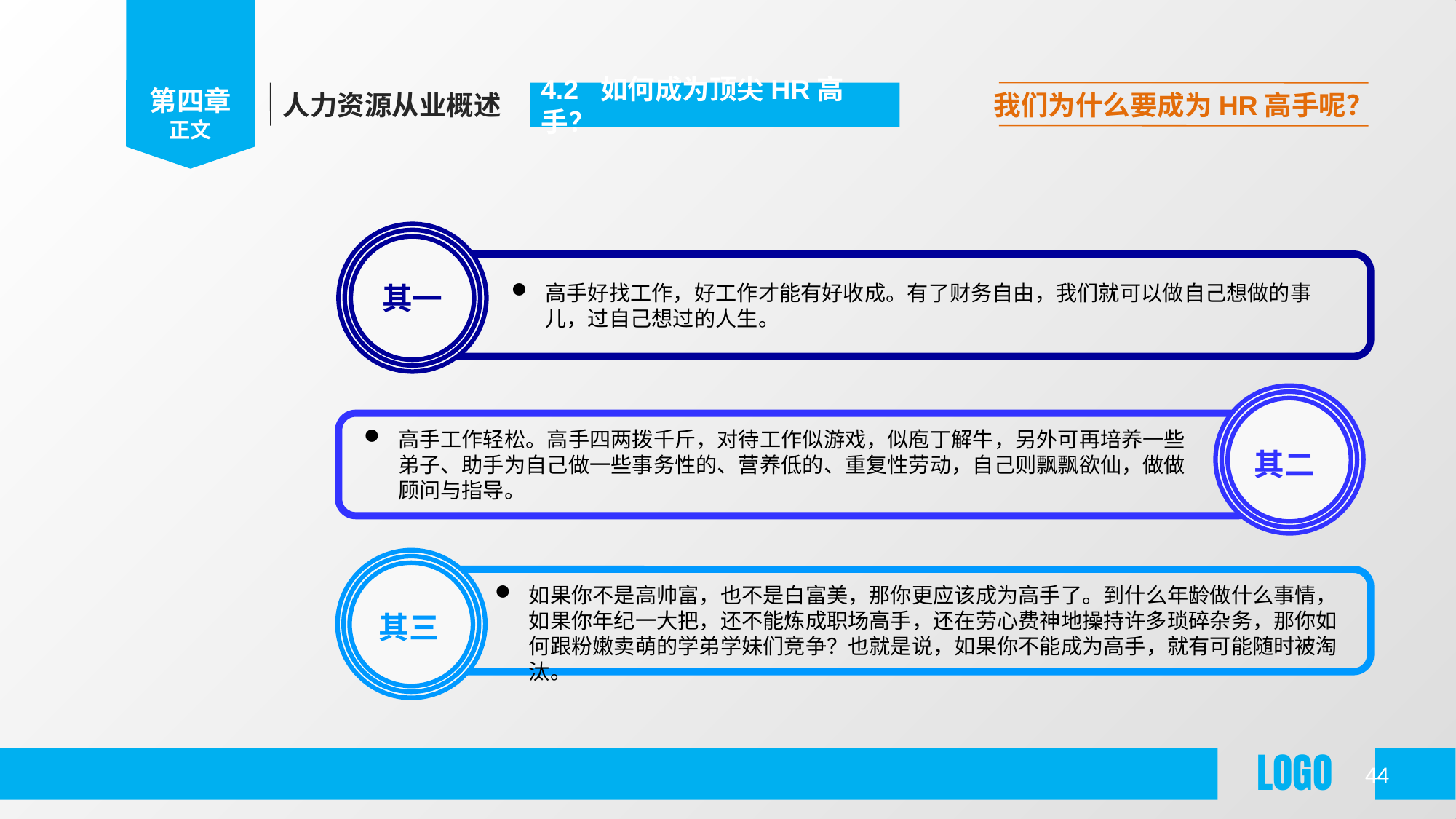

第四章
正文
人力资源从业概述
4.2  如何成为顶尖HR高手？
我们为什么要成为HR高手呢？

其一
高手好找工作，好工作才能有好收成。有了财务自由，我们就可以做自己想做的事儿，过自己想过的人生。

高手工作轻松。高手四两拨千斤，对待工作似游戏，似庖丁解牛，另外可再培养一些弟子、助手为自己做一些事务性的、营养低的、重复性劳动，自己则飘飘欲仙，做做顾问与指导。

其二

如果你不是高帅富，也不是白富美，那你更应该成为高手了。到什么年龄做什么事情，如果你年纪一大把，还不能炼成职场高手，还在劳心费神地操持许多琐碎杂务，那你如何跟粉嫩卖萌的学弟学妹们竞争？也就是说，如果你不能成为高手，就有可能随时被淘汰。
其三